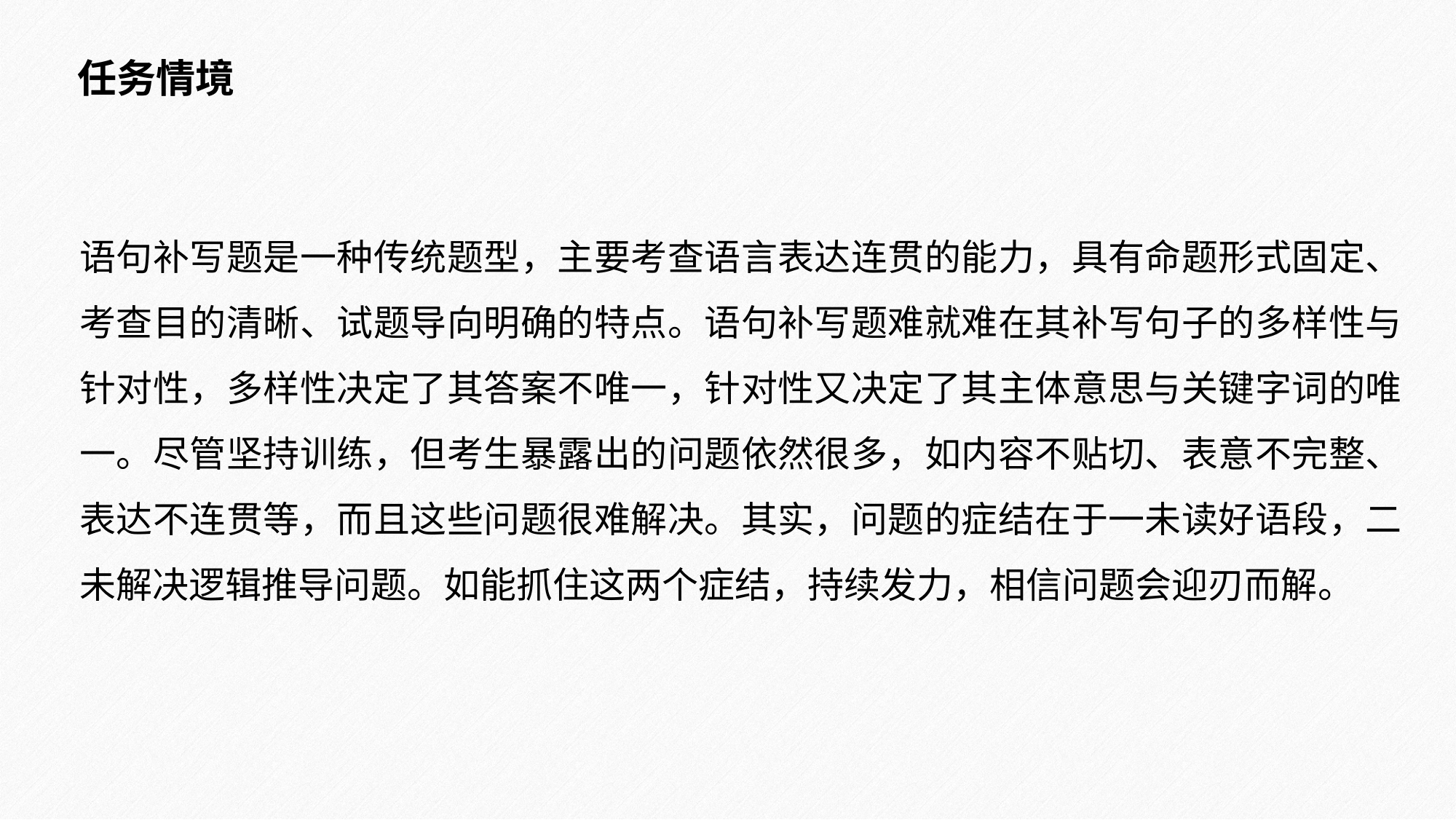

任务情境
语句补写题是一种传统题型，主要考查语言表达连贯的能力，具有命题形式固定、考查目的清晰、试题导向明确的特点。语句补写题难就难在其补写句子的多样性与针对性，多样性决定了其答案不唯一，针对性又决定了其主体意思与关键字词的唯一。尽管坚持训练，但考生暴露出的问题依然很多，如内容不贴切、表意不完整、表达不连贯等，而且这些问题很难解决。其实，问题的症结在于一未读好语段，二未解决逻辑推导问题。如能抓住这两个症结，持续发力，相信问题会迎刃而解。